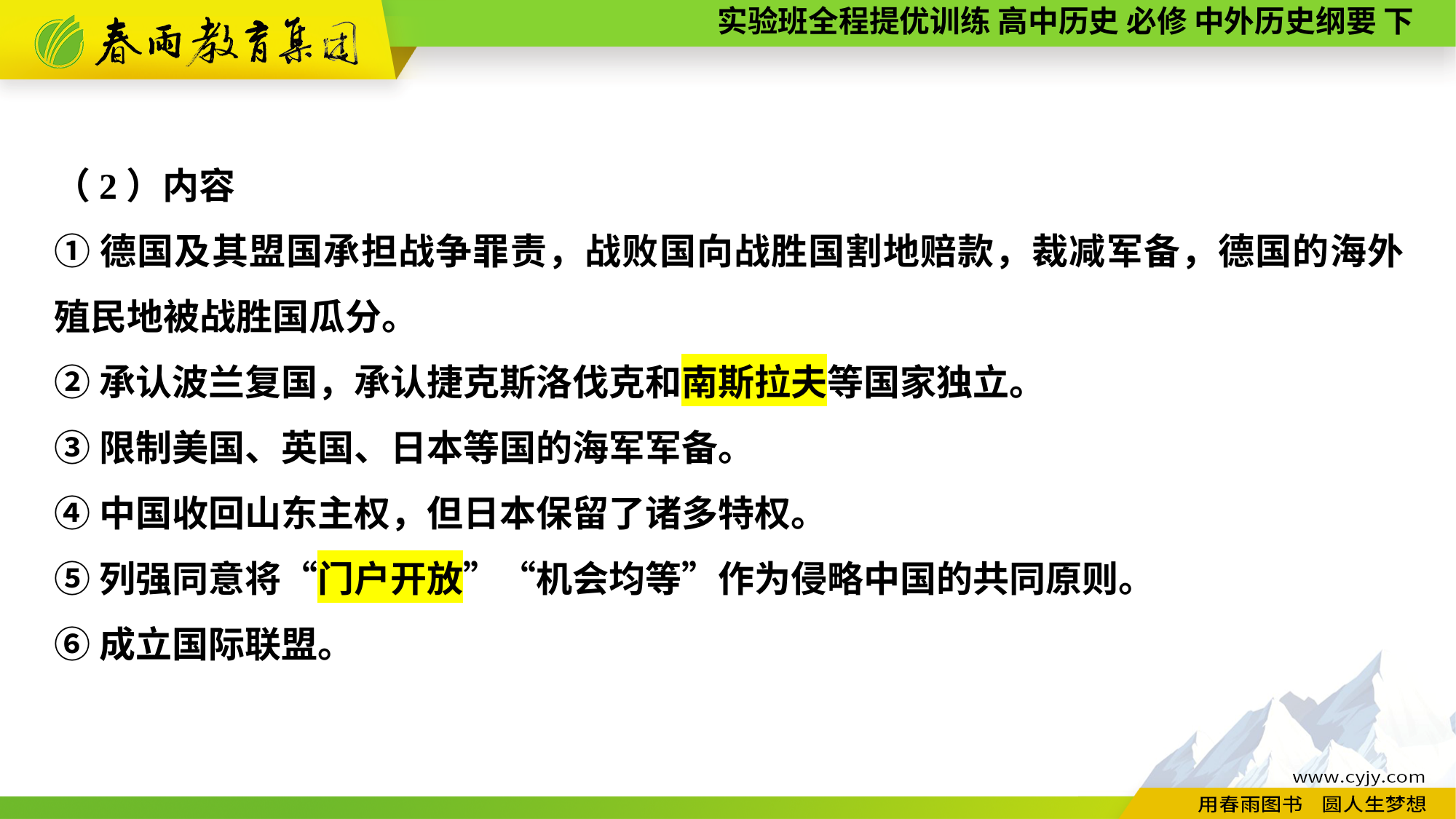

（2）内容
①德国及其盟国承担战争罪责，战败国向战胜国割地赔款，裁减军备，德国的海外殖民地被战胜国瓜分。
②承认波兰复国，承认捷克斯洛伐克和南斯拉夫等国家独立。
③限制美国、英国、日本等国的海军军备。
④中国收回山东主权，但日本保留了诸多特权。
⑤列强同意将“门户开放”“机会均等”作为侵略中国的共同原则。
⑥成立国际联盟。